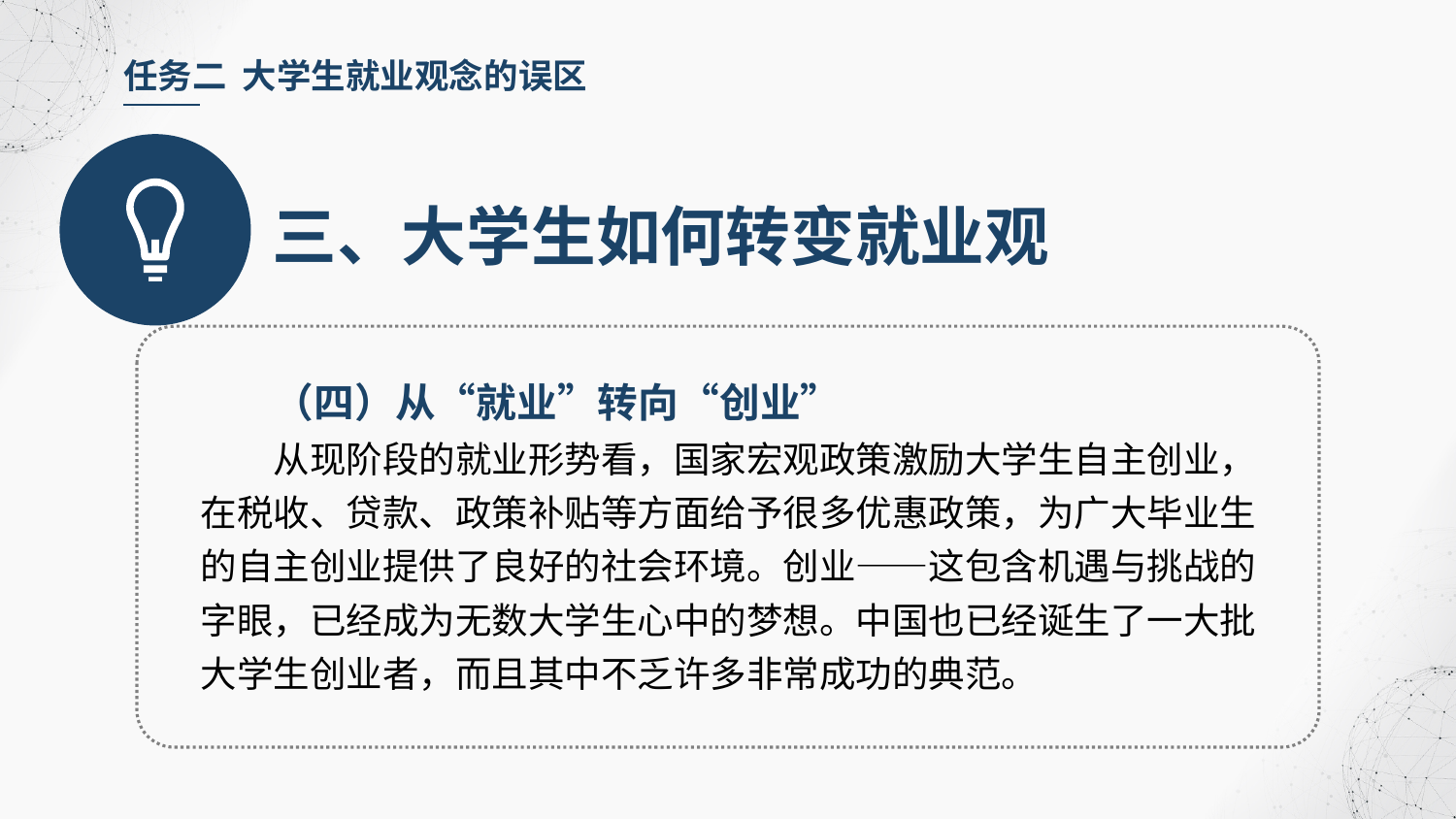

任务二  大学生就业观念的误区

三、大学生如何转变就业观

（四）从“就业”转向“创业”
从现阶段的就业形势看，国家宏观政策激励大学生自主创业，在税收、贷款、政策补贴等方面给予很多优惠政策，为广大毕业生的自主创业提供了良好的社会环境。创业——这包含机遇与挑战的字眼，已经成为无数大学生心中的梦想。中国也已经诞生了一大批大学生创业者，而且其中不乏许多非常成功的典范。